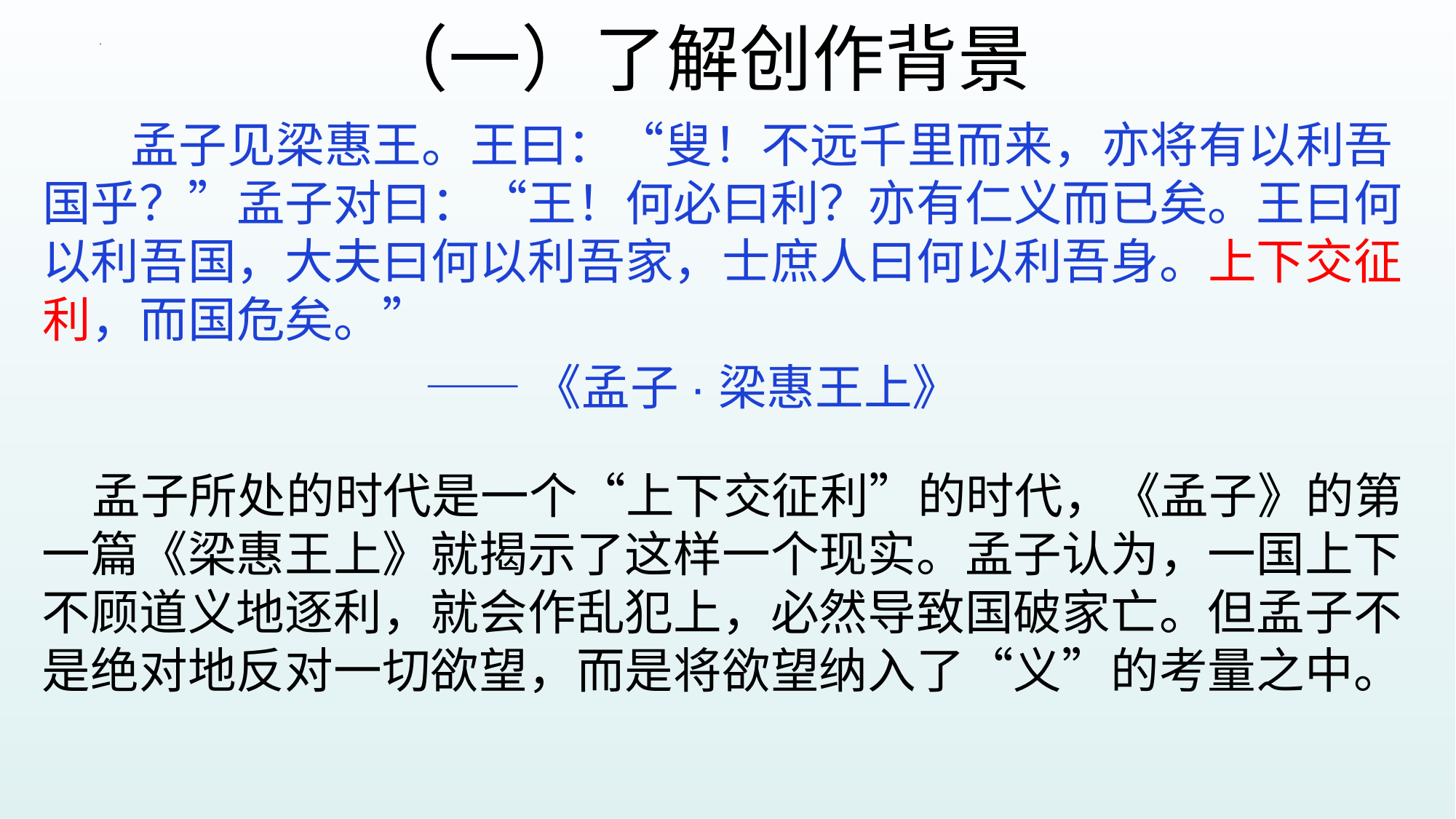

# （一）了解创作背景
       孟子见梁惠王。王曰：“叟！不远千里而来，亦将有以利吾国乎？”孟子对曰：“王！何必曰利？亦有仁义而已矣。王曰何以利吾国，大夫曰何以利吾家，士庶人曰何以利吾身。上下交征利，而国危矣。”
                                   ——《孟子·梁惠王上》

       孟子所处的时代是一个“上下交征利”的时代，《孟子》的第一篇《梁惠王上》就揭示了这样一个现实。孟子认为，一国上下不顾道义地逐利，就会作乱犯上，必然导致国破家亡。但孟子不是绝对地反对一切欲望，而是将欲望纳入了“义”的考量之中。